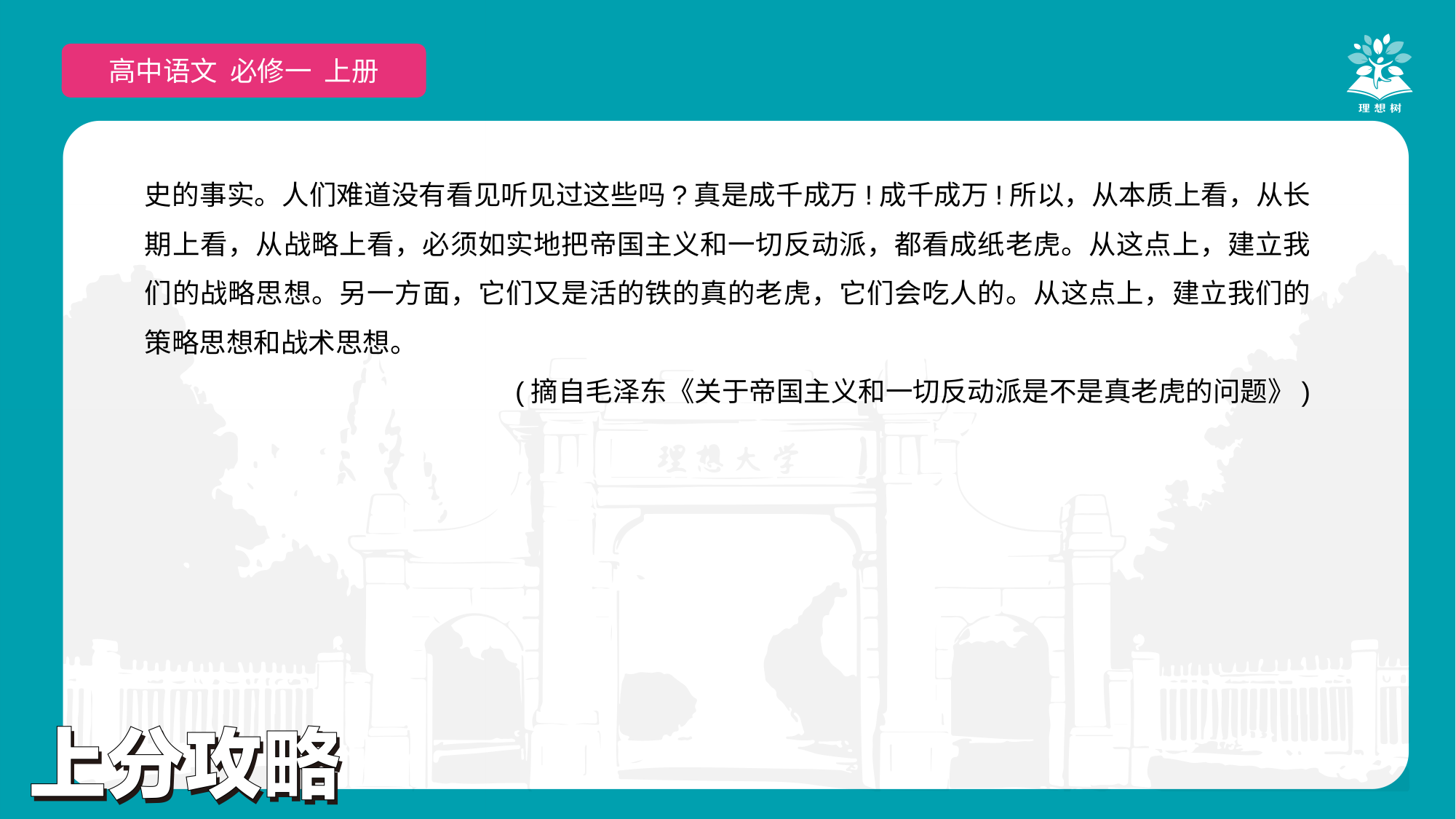

高中语文  必修一  上册
史的事实。人们难道没有看见听见过这些吗?真是成千成万!成千成万!所以，从本质上看，从长期上看，从战略上看，必须如实地把帝国主义和一切反动派，都看成纸老虎。从这点上，建立我们的战略思想。另一方面，它们又是活的铁的真的老虎，它们会吃人的。从这点上，建立我们的策略思想和战术思想。
(摘自毛泽东《关于帝国主义和一切反动派是不是真老虎的问题》)